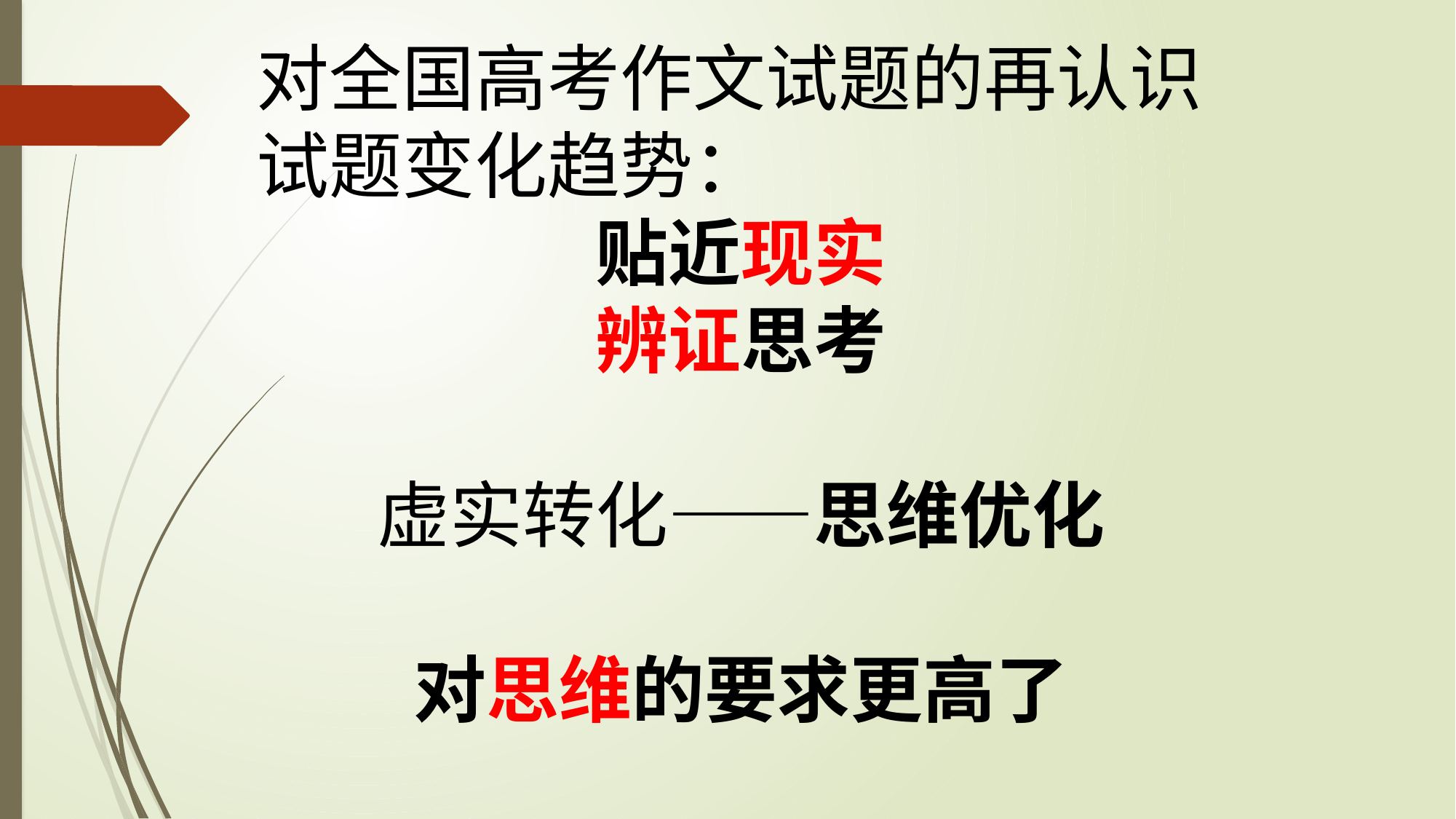

对全国高考作文试题的再认识
试题变化趋势：
贴近现实
辨证思考

虚实转化——思维优化

对思维的要求更高了